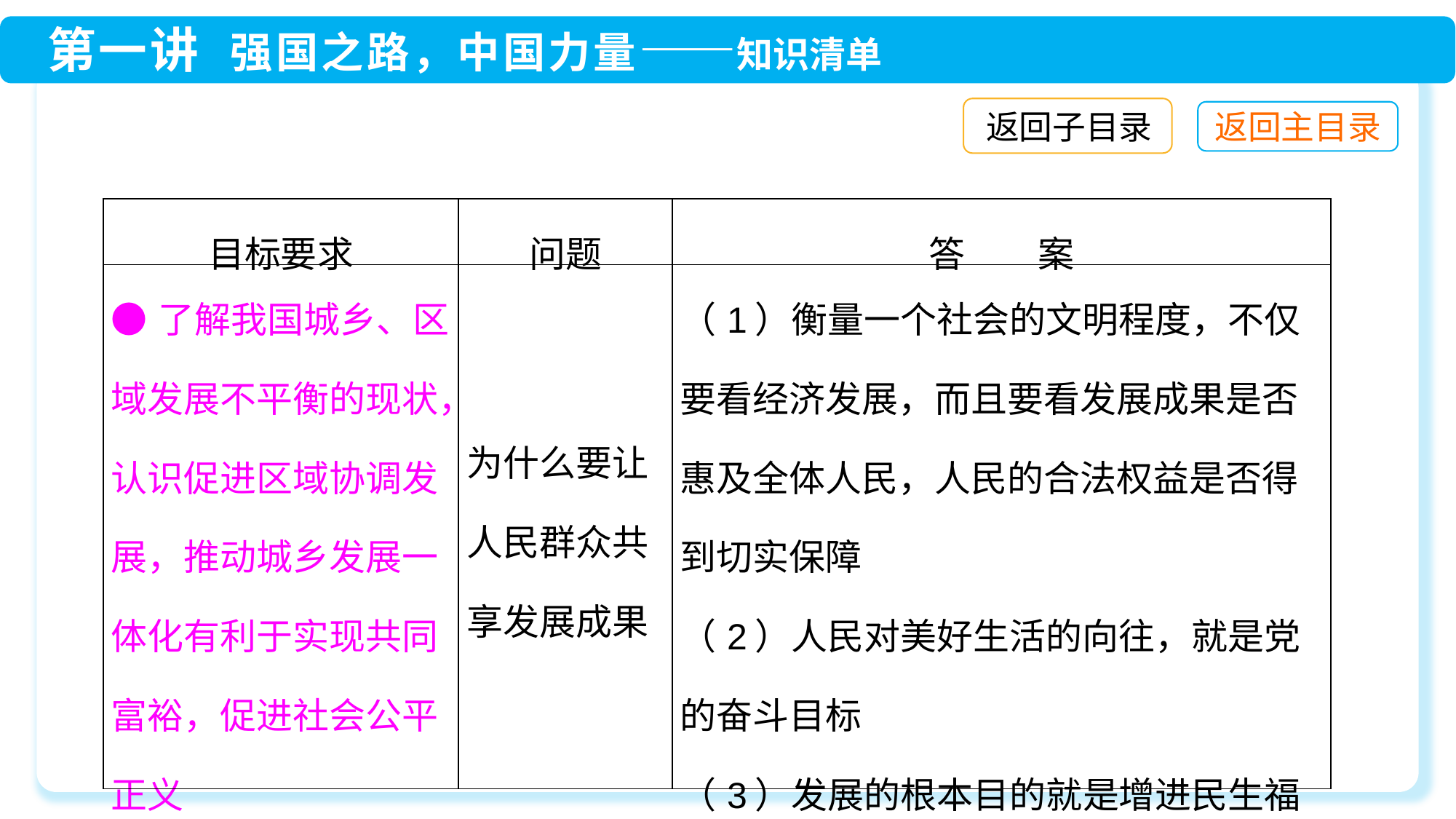

返回子目录
| 目标要求 | 问题 | 答　　案 |
| --- | --- | --- |
| ●了解我国城乡、区域发展不平衡的现状，认识促进区域协调发展，推动城乡发展一体化有利于实现共同富裕，促进社会公平正义 | 为什么要让人民群众共享发展成果 | （1）衡量一个社会的文明程度，不仅要看经济发展，而且要看发展成果是否惠及全体人民，人民的合法权益是否得到切实保障 （2）人民对美好生活的向往，就是党的奋斗目标 （3）发展的根本目的就是增进民生福祉 |